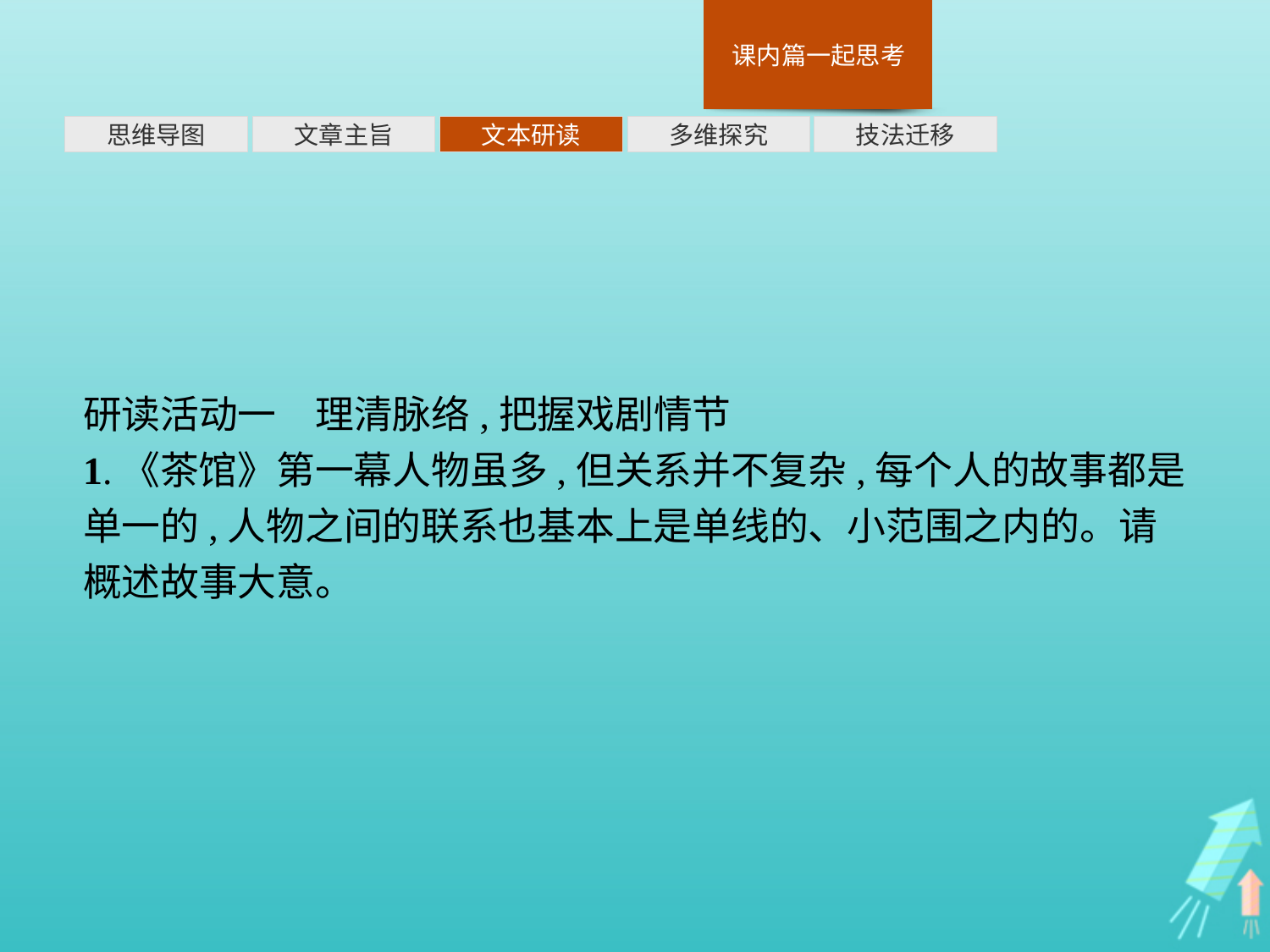

多维探究
思维导图
文章主旨
文本研读
技法迁移
研读活动一　理清脉络,把握戏剧情节
1.《茶馆》第一幕人物虽多,但关系并不复杂,每个人的故事都是单一的,人物之间的联系也基本上是单线的、小范围之内的。请概述故事大意。